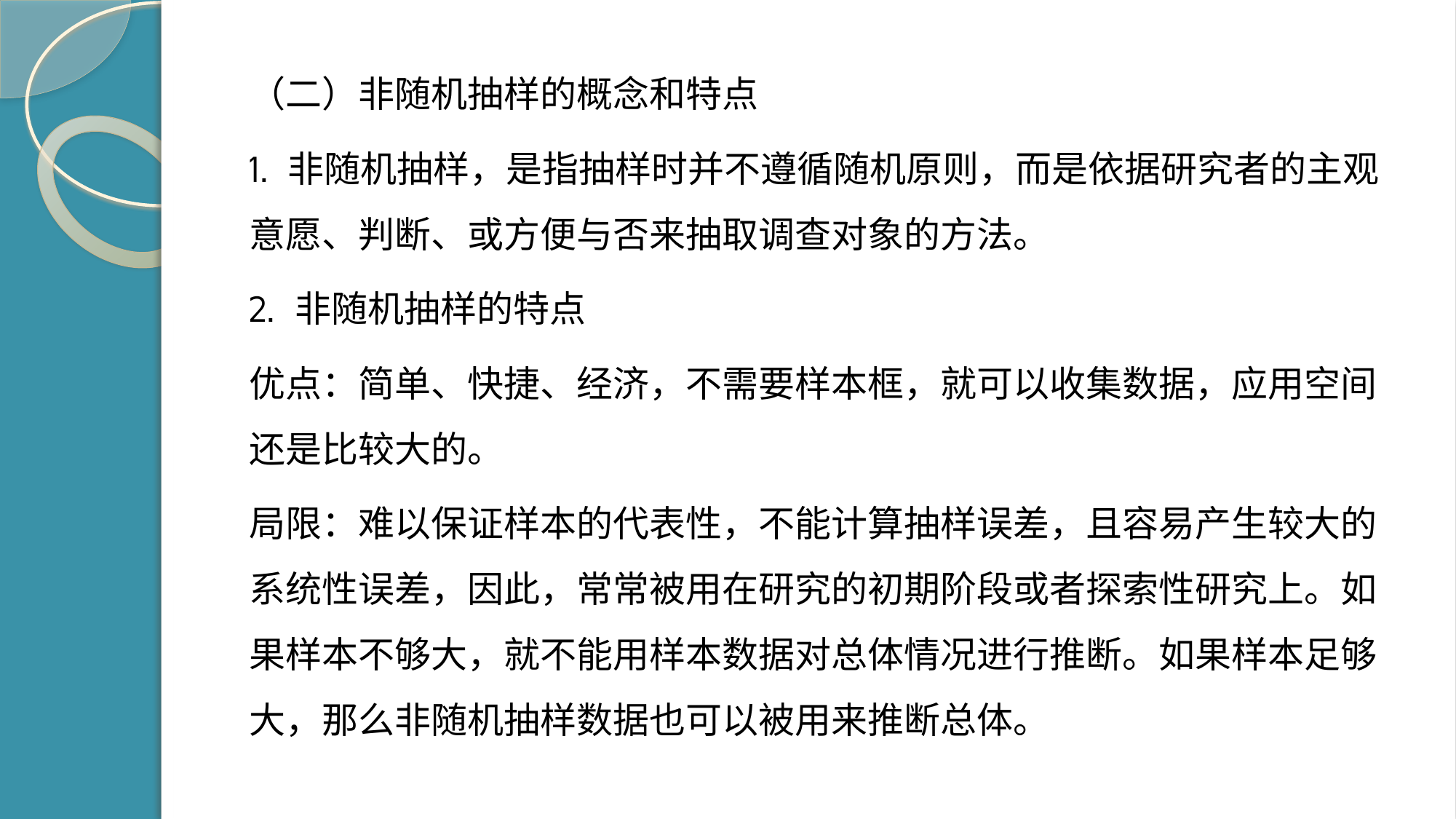

（二）非随机抽样的概念和特点
1. 非随机抽样，是指抽样时并不遵循随机原则，而是依据研究者的主观意愿、判断、或方便与否来抽取调查对象的方法。
2. 非随机抽样的特点
优点：简单、快捷、经济，不需要样本框，就可以收集数据，应用空间还是比较大的。
局限：难以保证样本的代表性，不能计算抽样误差，且容易产生较大的系统性误差，因此，常常被用在研究的初期阶段或者探索性研究上。如果样本不够大，就不能用样本数据对总体情况进行推断。如果样本足够大，那么非随机抽样数据也可以被用来推断总体。